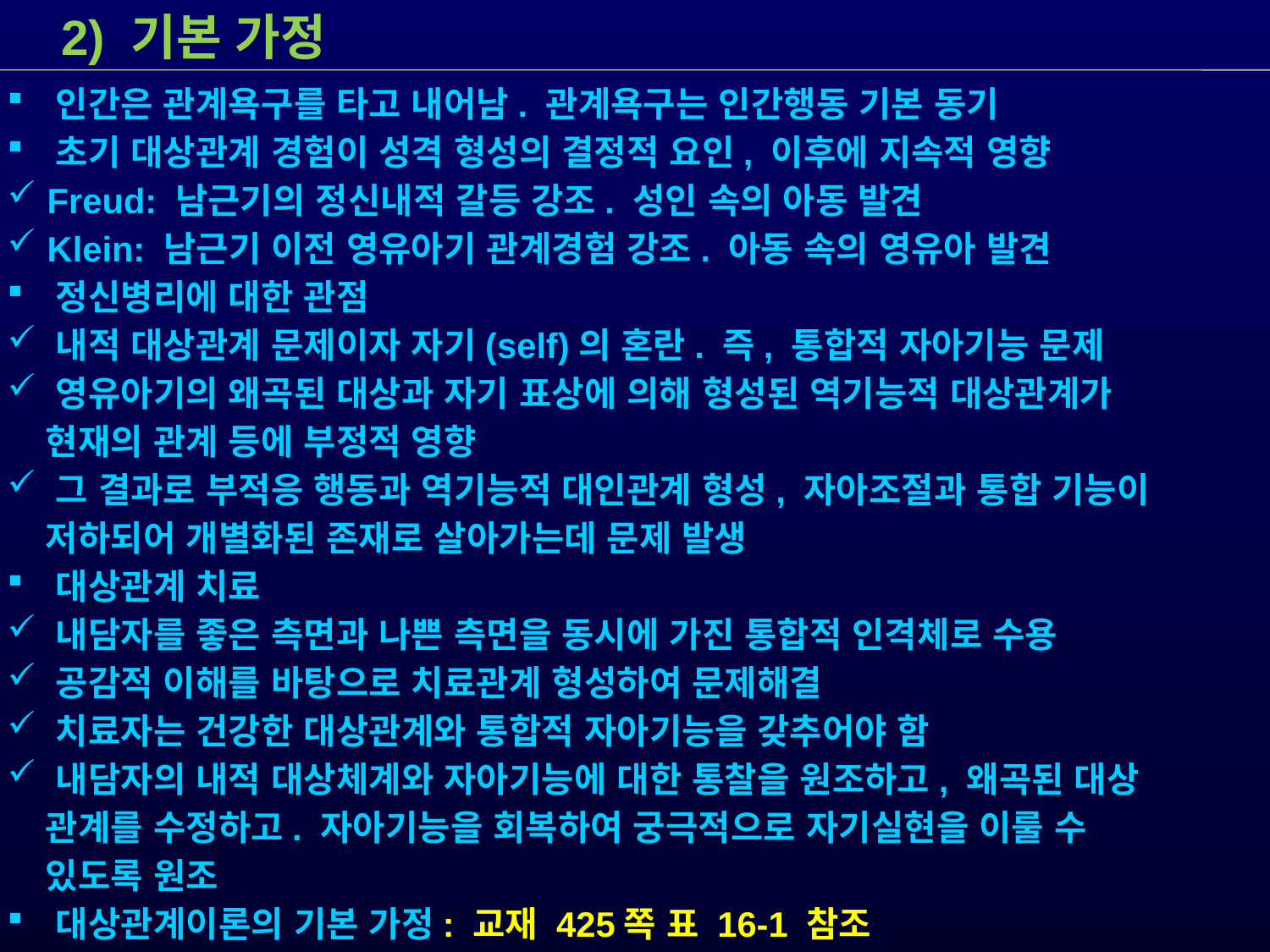

2) 기본 가정
 인간은 관계욕구를 타고 내어남. 관계욕구는 인간행동 기본 동기
 초기 대상관계 경험이 성격 형성의 결정적 요인, 이후에 지속적 영향
 Freud: 남근기의 정신내적 갈등 강조. 성인 속의 아동 발견
 Klein: 남근기 이전 영유아기 관계경험 강조. 아동 속의 영유아 발견
 정신병리에 대한 관점
 내적 대상관계 문제이자 자기(self)의 혼란. 즉, 통합적 자아기능 문제
 영유아기의 왜곡된 대상과 자기 표상에 의해 형성된 역기능적 대상관계가
   현재의 관계 등에 부정적 영향
 그 결과로 부적응 행동과 역기능적 대인관계 형성, 자아조절과 통합 기능이
   저하되어 개별화된 존재로 살아가는데 문제 발생
 대상관계 치료
 내담자를 좋은 측면과 나쁜 측면을 동시에 가진 통합적 인격체로 수용
 공감적 이해를 바탕으로 치료관계 형성하여 문제해결
 치료자는 건강한 대상관계와 통합적 자아기능을 갖추어야 함
 내담자의 내적 대상체계와 자아기능에 대한 통찰을 원조하고, 왜곡된 대상
   관계를 수정하고. 자아기능을 회복하여 궁극적으로 자기실현을 이룰 수
   있도록 원조
 대상관계이론의 기본 가정: 교재 425쪽 표 16-1 참조